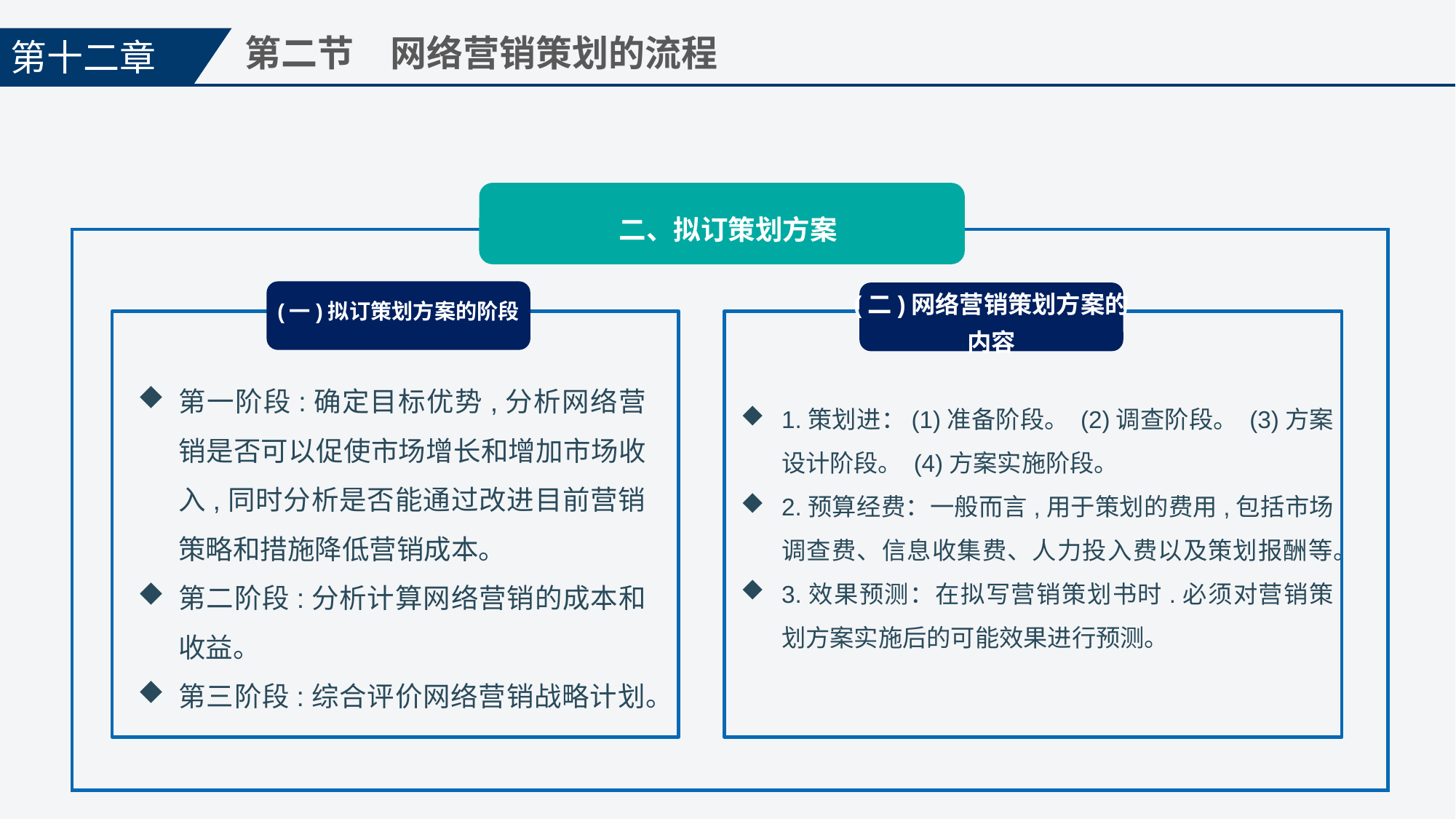

第十二章
第二节　网络营销策划的流程

二、拟订策划方案

(二)网络营销策划方案的内容

(一)拟订策划方案的阶段

1.策划进：(1)准备阶段。 (2)调查阶段。 (3)方案设计阶段。 (4)方案实施阶段。
2.预算经费：一般而言,用于策划的费用,包括市场调查费、信息收集费、人力投入费以及策划报酬等。
3.效果预测：在拟写营销策划书时.必须对营销策划方案实施后的可能效果进行预测。

第一阶段:确定目标优势,分析网络营销是否可以促使市场增长和增加市场收入,同时分析是否能通过改进目前营销策略和措施降低营销成本。
第二阶段:分析计算网络营销的成本和收益。
第三阶段:综合评价网络营销战略计划。